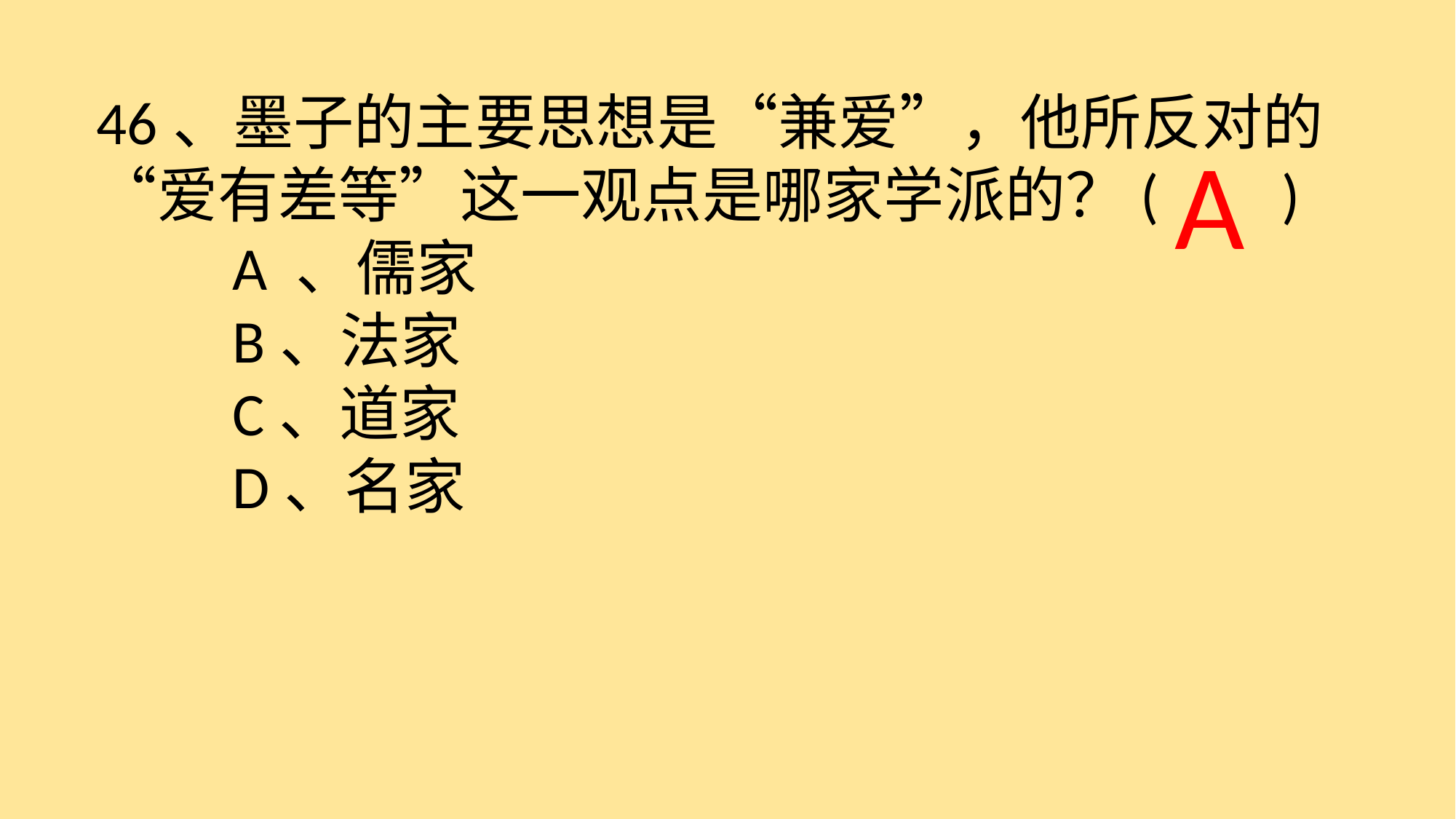

46、墨子的主要思想是“兼爱”，他所反对的“爱有差等”这一观点是哪家学派的？(         )
　　A 、儒家
　　B、法家
　　C、道家
　　D、名家
  A